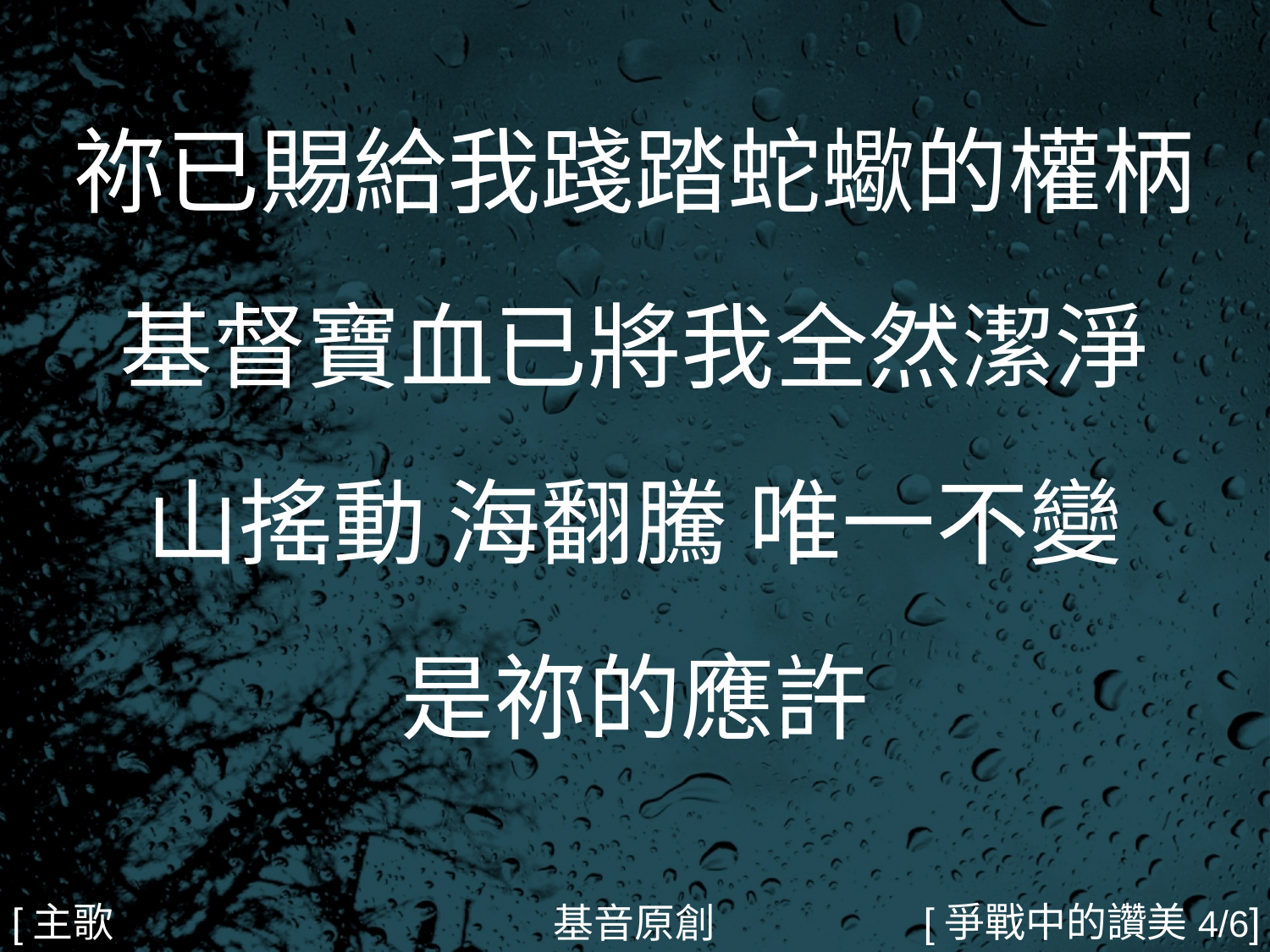

祢已賜給我踐踏蛇蠍的權柄

基督寶血已將我全然潔淨

山搖動 海翻騰 唯一不變

是祢的應許
#

[主歌2a]
[爭戰中的讚美4/6]
基音原創